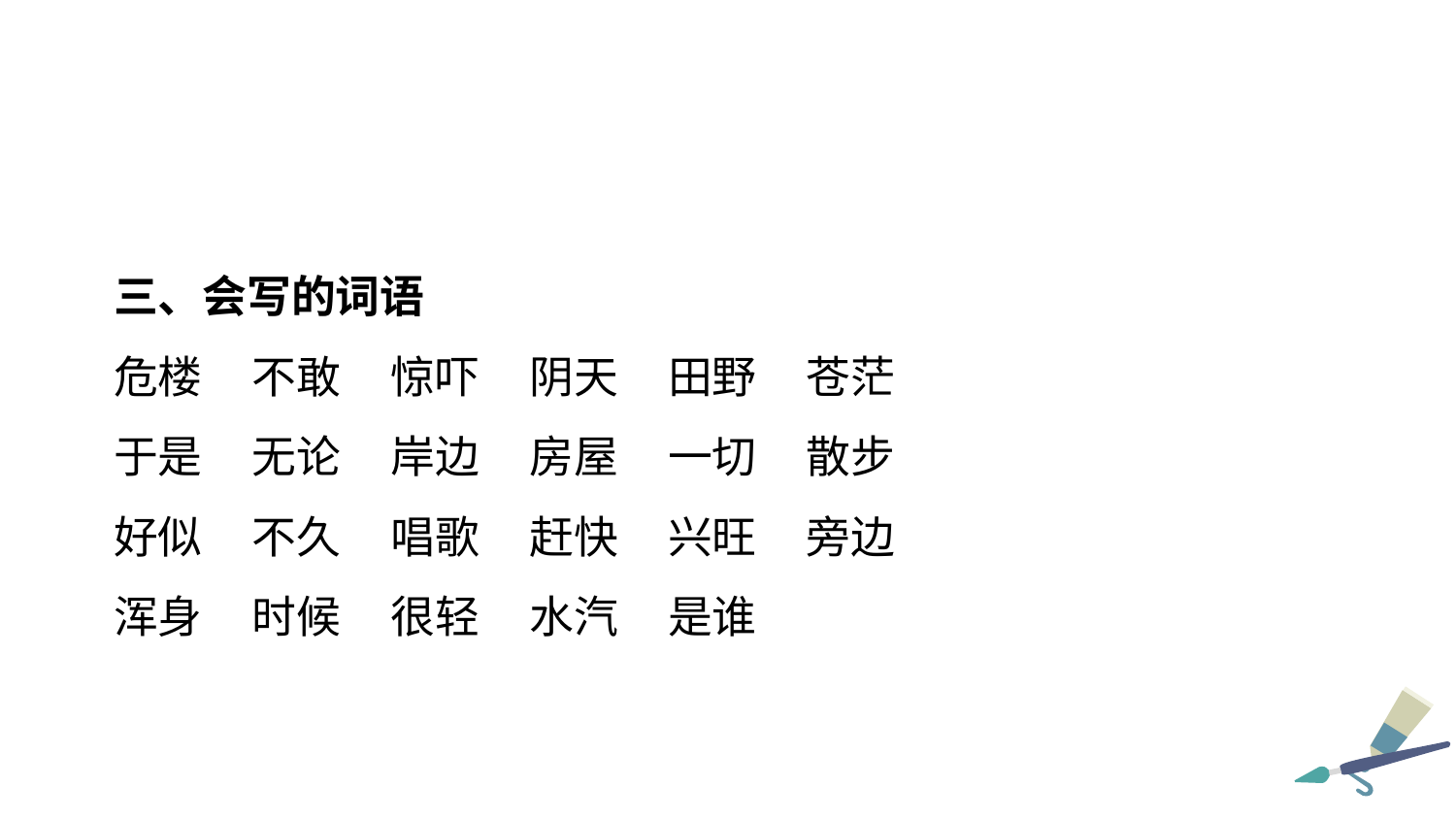

三、会写的词语
危楼     不敢     惊吓     阴天     田野     苍茫
于是     无论     岸边     房屋     一切     散步
好似     不久     唱歌     赶快     兴旺     旁边
浑身     时候     很轻     水汽     是谁